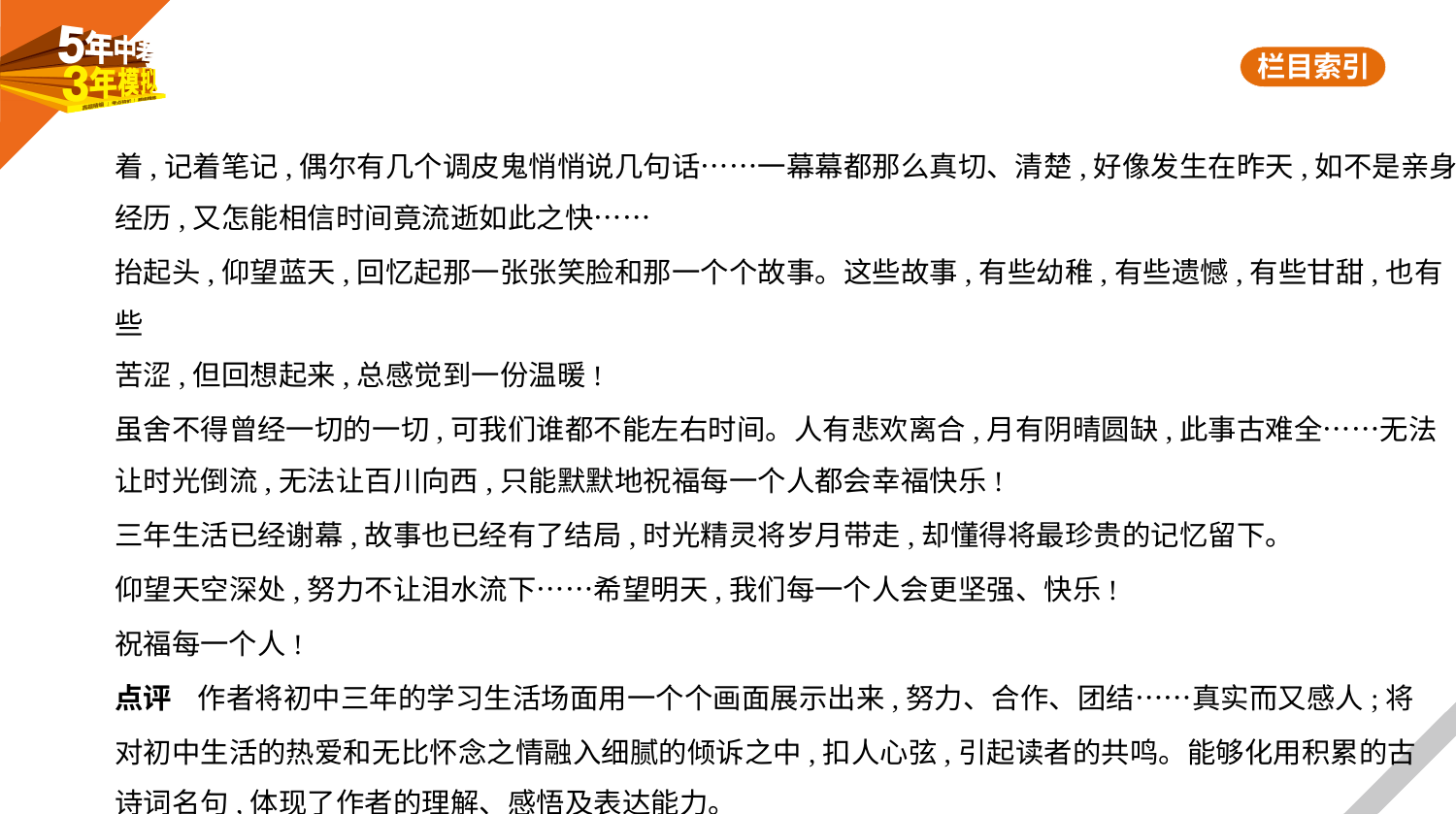

着,记着笔记,偶尔有几个调皮鬼悄悄说几句话……一幕幕都那么真切、清楚,好像发生在昨天,如不是亲身
经历,又怎能相信时间竟流逝如此之快……
抬起头,仰望蓝天,回忆起那一张张笑脸和那一个个故事。这些故事,有些幼稚,有些遗憾,有些甘甜,也有些
苦涩,但回想起来,总感觉到一份温暖!
虽舍不得曾经一切的一切,可我们谁都不能左右时间。人有悲欢离合,月有阴晴圆缺,此事古难全……无法
让时光倒流,无法让百川向西,只能默默地祝福每一个人都会幸福快乐!
三年生活已经谢幕,故事也已经有了结局,时光精灵将岁月带走,却懂得将最珍贵的记忆留下。
仰望天空深处,努力不让泪水流下……希望明天,我们每一个人会更坚强、快乐!
祝福每一个人!
点评    作者将初中三年的学习生活场面用一个个画面展示出来,努力、合作、团结……真实而又感人;将
对初中生活的热爱和无比怀念之情融入细腻的倾诉之中,扣人心弦,引起读者的共鸣。能够化用积累的古
诗词名句,体现了作者的理解、感悟及表达能力。